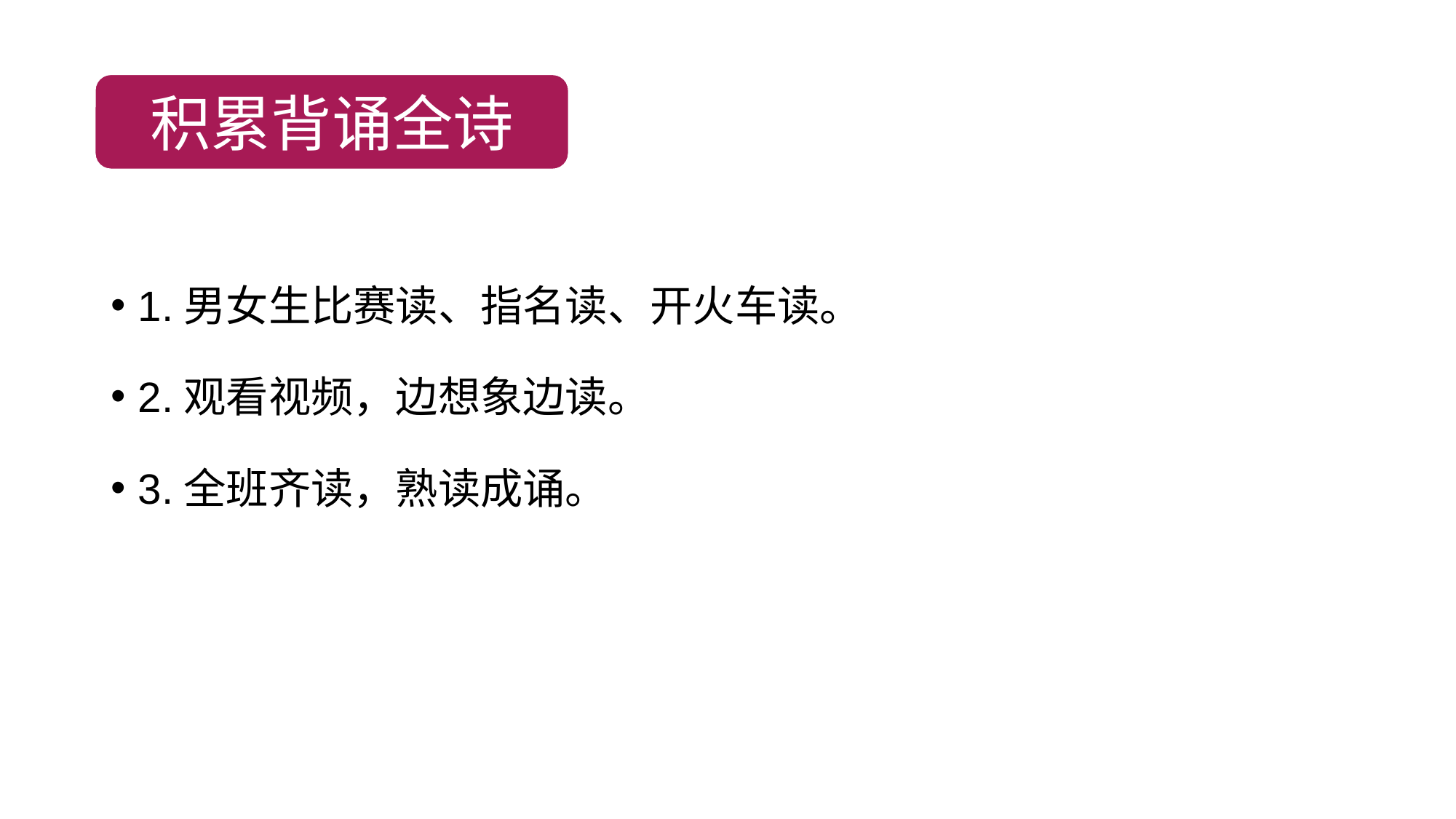

积累背诵全诗

1.男女生比赛读、指名读、开火车读。
2.观看视频，边想象边读。
3.全班齐读，熟读成诵。